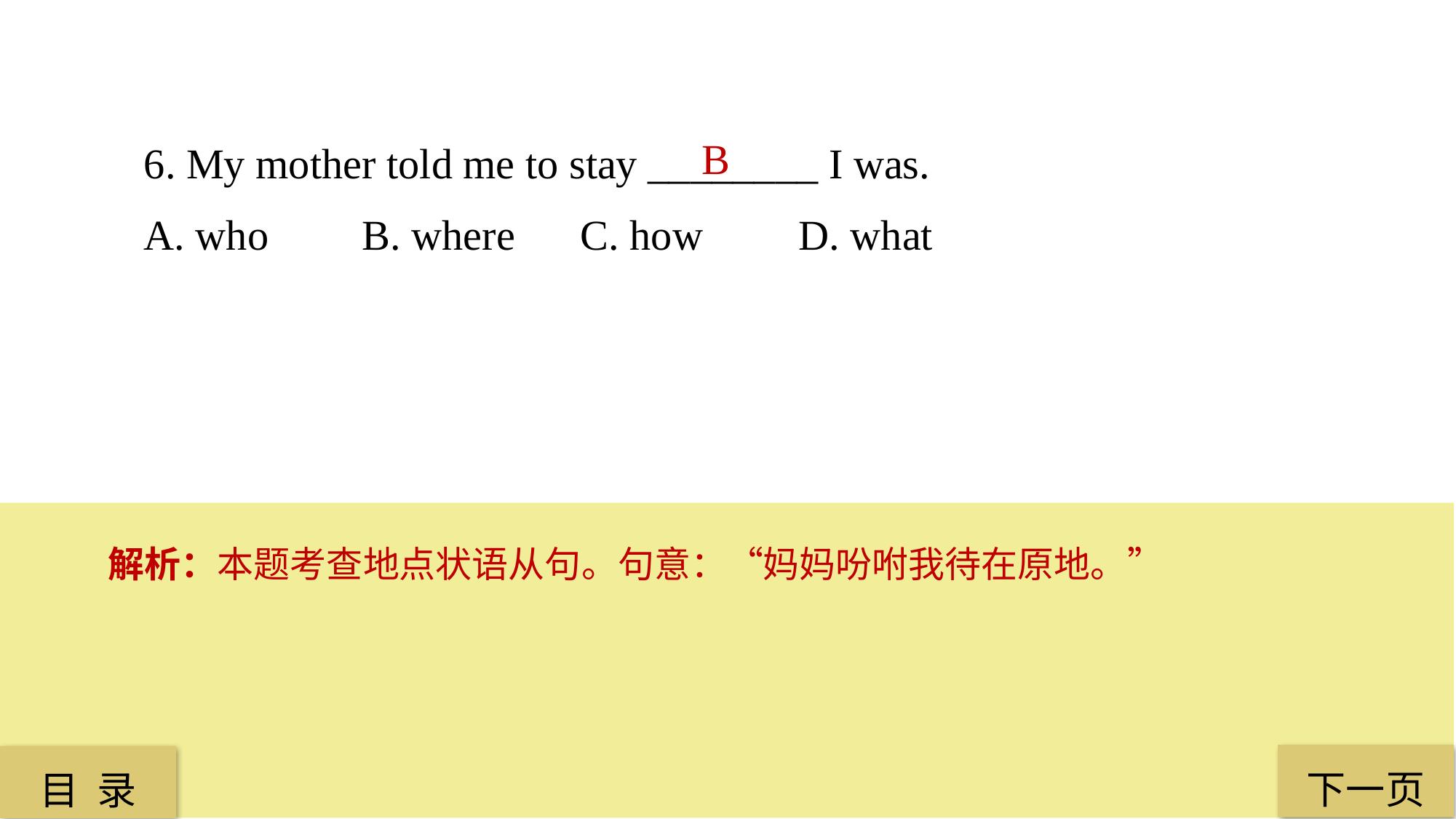

6. My mother told me to stay ________ I was.
A. who 	B. where 	C. how 	D. what
B
解析：本题考查地点状语从句。句意：“妈妈吩咐我待在原地。”